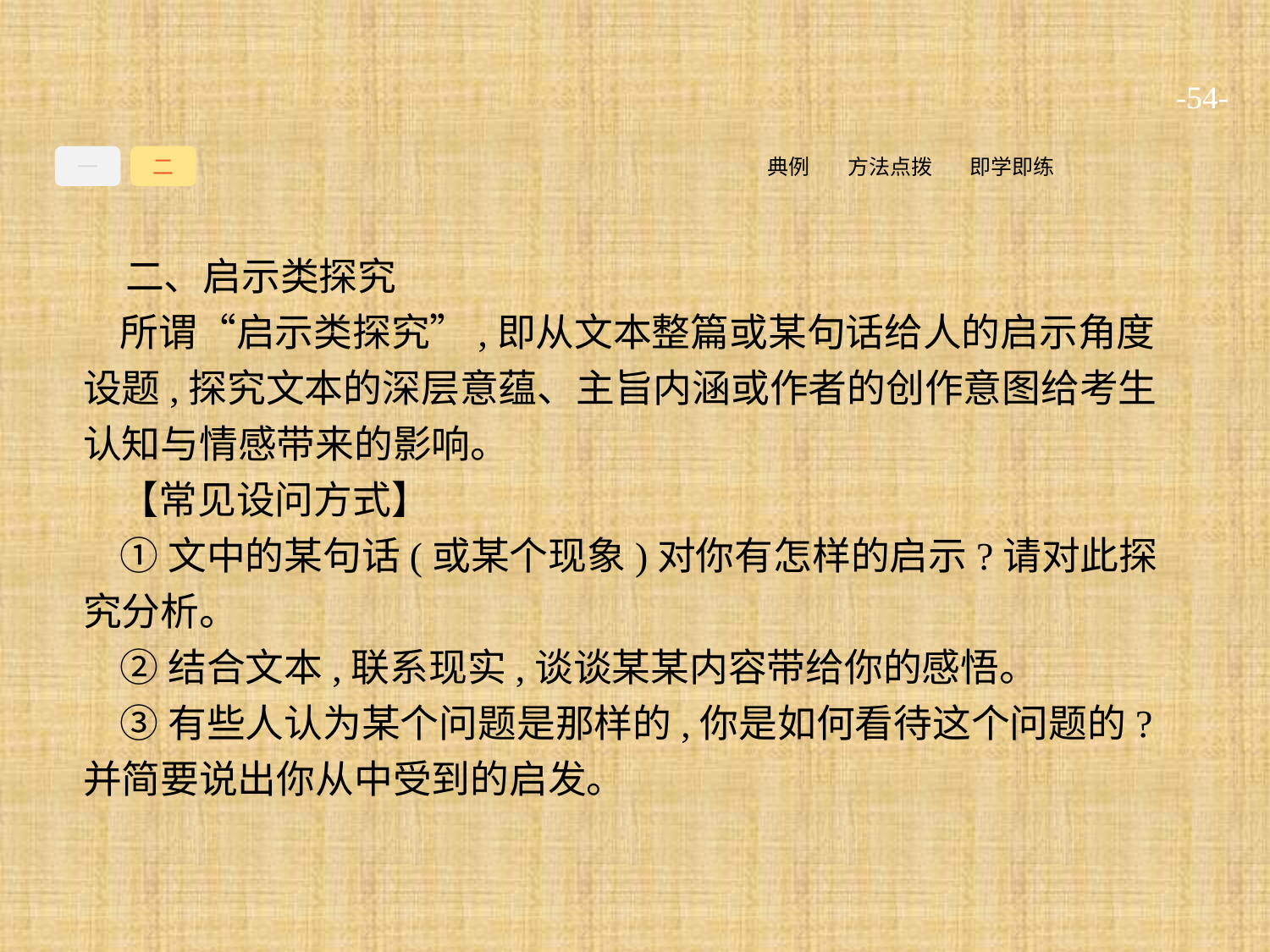

-54-
一
二
即学即练
方法点拨
典例
二、启示类探究
所谓“启示类探究”,即从文本整篇或某句话给人的启示角度设题,探究文本的深层意蕴、主旨内涵或作者的创作意图给考生认知与情感带来的影响。
【常见设问方式】
①文中的某句话(或某个现象)对你有怎样的启示?请对此探究分析。
②结合文本,联系现实,谈谈某某内容带给你的感悟。
③有些人认为某个问题是那样的,你是如何看待这个问题的?并简要说出你从中受到的启发。